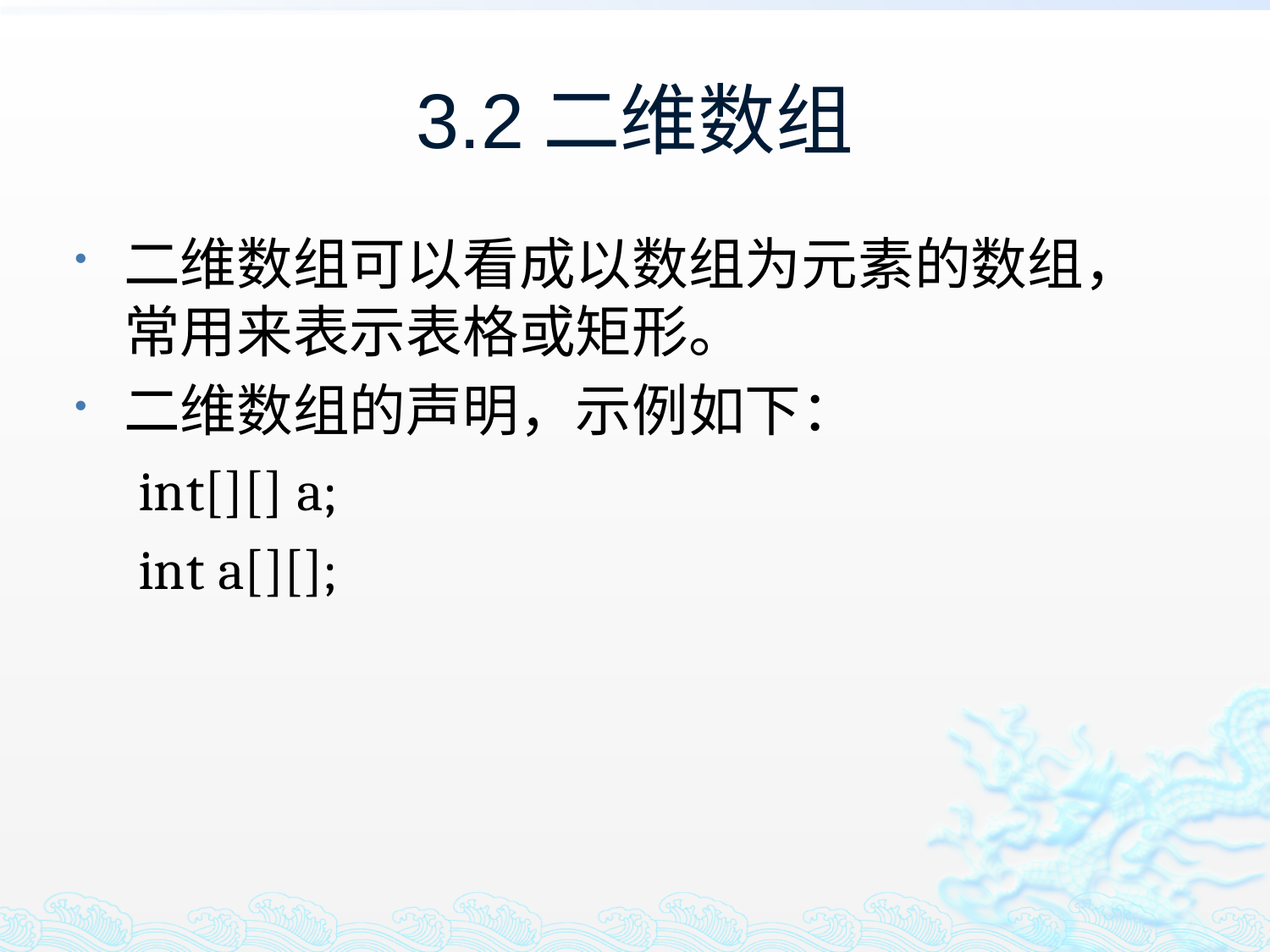

# 3.2二维数组
二维数组可以看成以数组为元素的数组，常用来表示表格或矩形。
二维数组的声明，示例如下：
     int[][] a;
     int a[][];